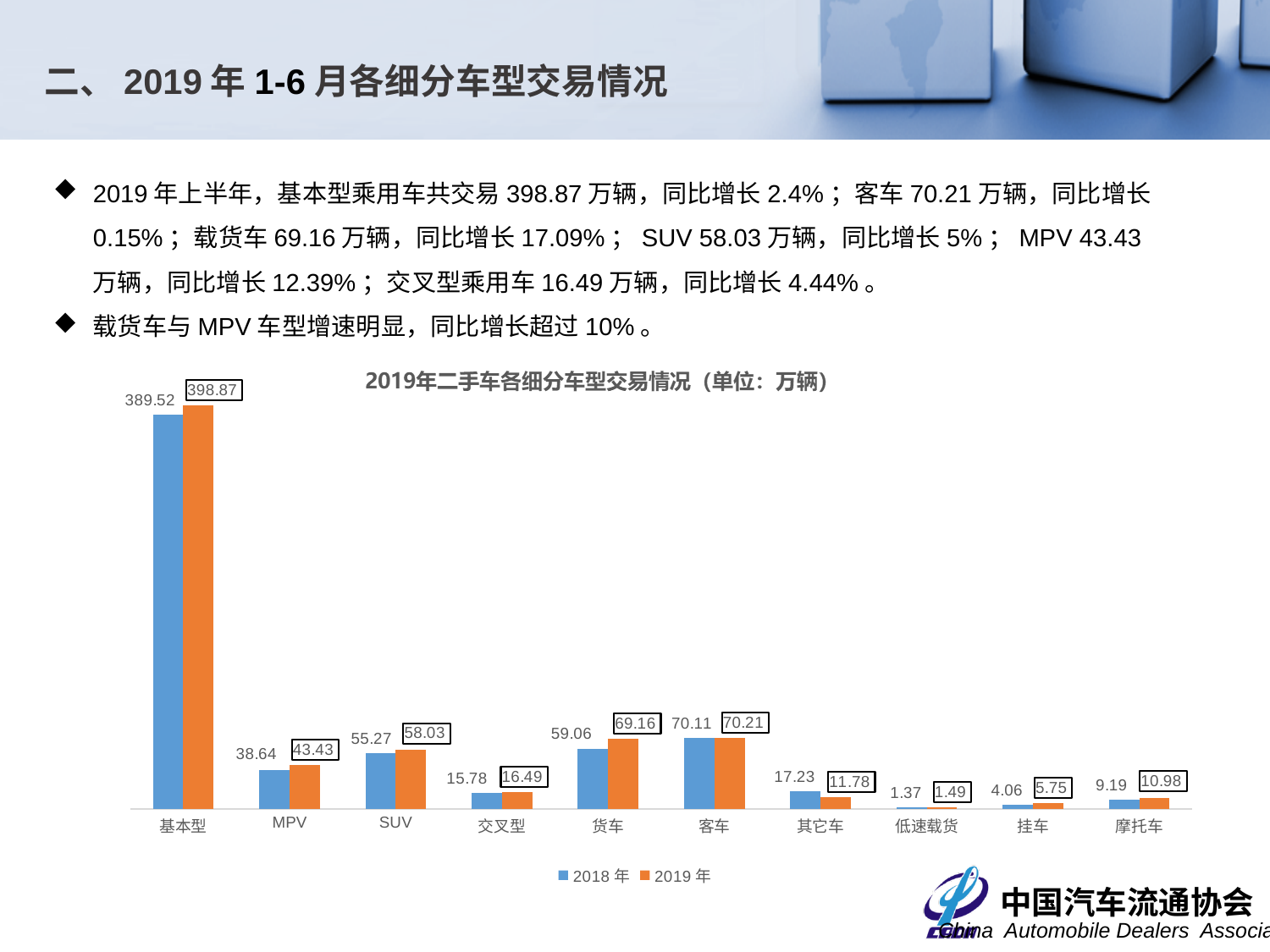

二、2019年1-6月各细分车型交易情况
2019年上半年，基本型乘用车共交易398.87万辆，同比增长2.4%；客车70.21万辆，同比增长0.15%；载货车69.16万辆，同比增长17.09%；SUV 58.03万辆，同比增长5%；MPV 43.43万辆，同比增长12.39%；交叉型乘用车16.49万辆，同比增长4.44%。
载货车与MPV车型增速明显，同比增长超过10%。

### Chart

| Category | 2018年 | 2019年 |
|---|---|---|
| 基本型 | 389.5241 | 398.866 |
| MPV | 38.6441 | 43.4339 |
| SUV | 55.2656 | 58.0265 |
| 交叉型 | 15.7845 | 16.4851 |
| 货车 | 59.0602 | 69.1557 |
| 客车 | 70.1083 | 70.2145 |
| 其它车 | 17.2339 | 11.7824 |
| 低速载货 | 1.3735 | 1.4892 |
| 挂车 | 4.0574 | 5.7519 |
| 摩托车 | 9.1924 | 10.9846 |